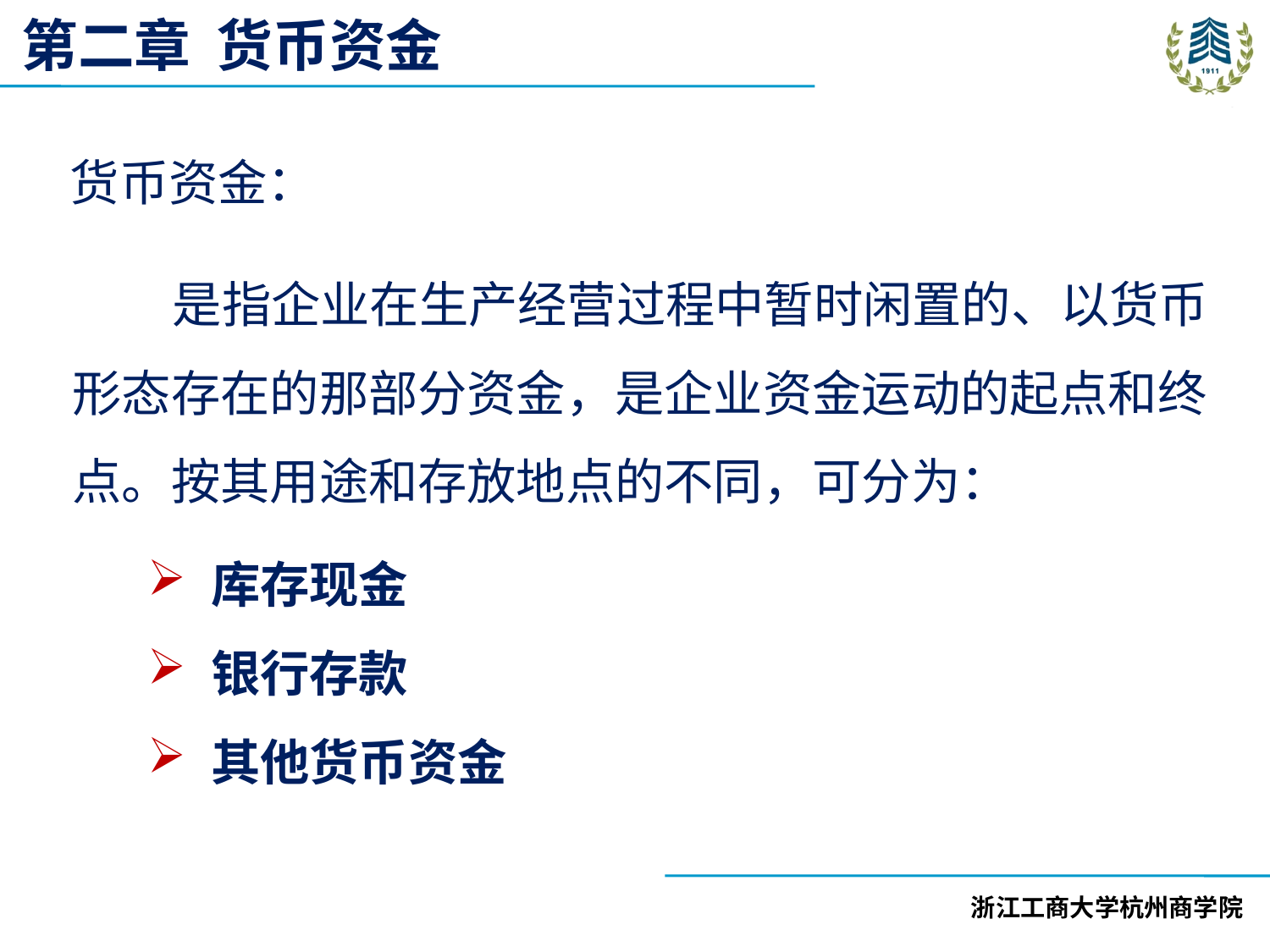

第二章  货币资金
货币资金：
是指企业在生产经营过程中暂时闲置的、以货币形态存在的那部分资金，是企业资金运动的起点和终点。按其用途和存放地点的不同，可分为：
库存现金
银行存款
其他货币资金